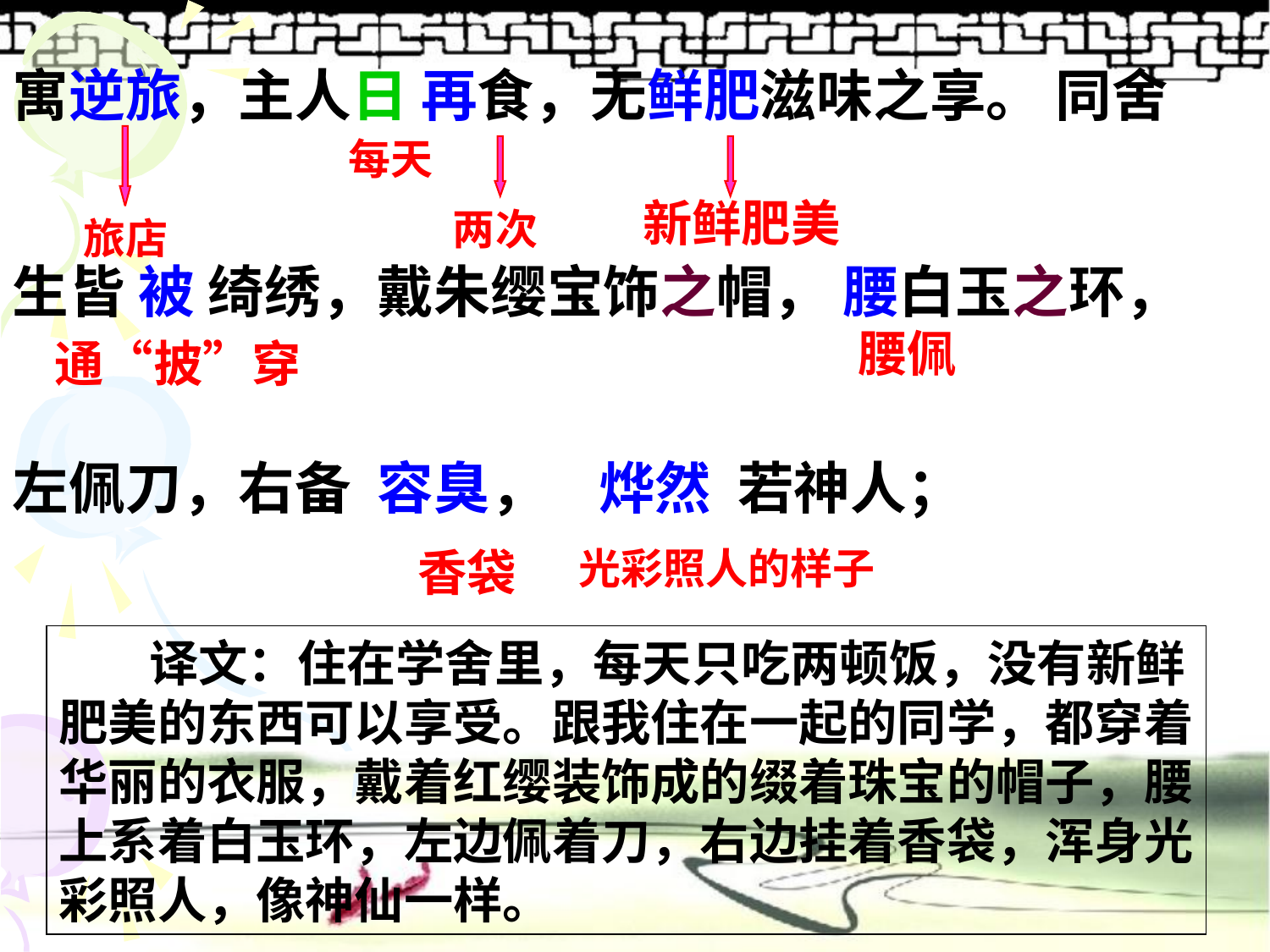

寓逆旅，主人日 再食，无鲜肥滋味之享。 同舍

生皆 被 绮绣，戴朱缨宝饰之帽， 腰白玉之环，

左佩刀，右备  容臭，    烨然  若神人；

每天

新鲜肥美
两次
旅店
腰佩
通“披”穿
香袋
光彩照人的样子
       译文：住在学舍里，每天只吃两顿饭，没有新鲜
肥美的东西可以享受。跟我住在一起的同学，都穿着
华丽的衣服，戴着红缨装饰成的缀着珠宝的帽子，腰
上系着白玉环，左边佩着刀，右边挂着香袋，浑身光
彩照人，像神仙一样。